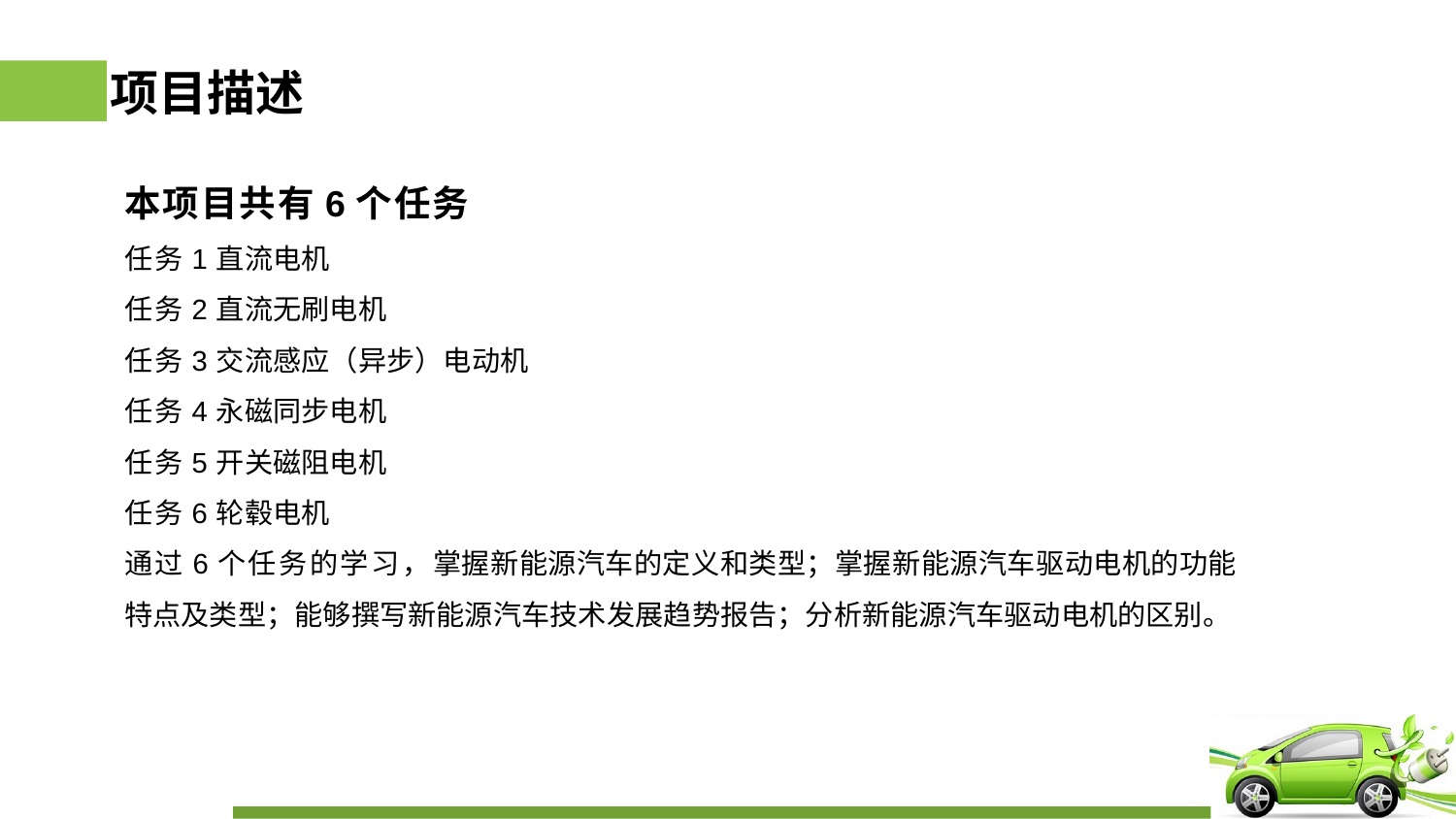

# 项目描述
本项目共有6个任务
任务1直流电机
任务2直流无刷电机
任务3交流感应（异步）电动机
任务4永磁同步电机
任务5开关磁阻电机
任务6轮毂电机
通过6个任务的学习，掌握新能源汽车的定义和类型；掌握新能源汽车驱动电机的功能特点及类型；能够撰写新能源汽车技术发展趋势报告；分析新能源汽车驱动电机的区别。